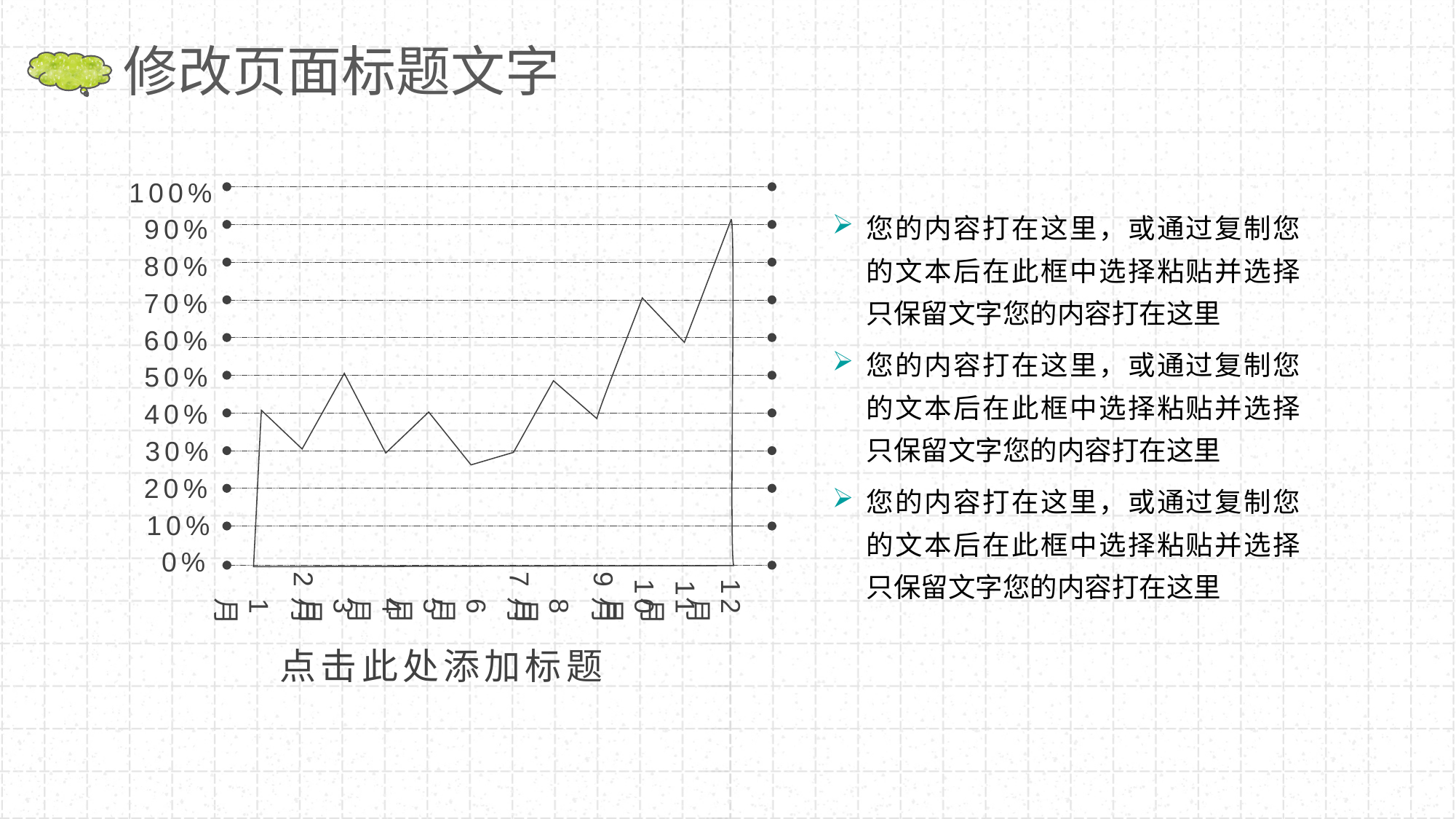

修改页面标题文字
100%
90%

80%
70%
60%
50%
40%
30%
20%
10%
0%
12月
10月
11月
2月
7月
9月
4月
6月
3月
1月
8月
5月
您的内容打在这里，或通过复制您的文本后在此框中选择粘贴并选择只保留文字您的内容打在这里
您的内容打在这里，或通过复制您的文本后在此框中选择粘贴并选择只保留文字您的内容打在这里
您的内容打在这里，或通过复制您的文本后在此框中选择粘贴并选择只保留文字您的内容打在这里
点击此处添加标题